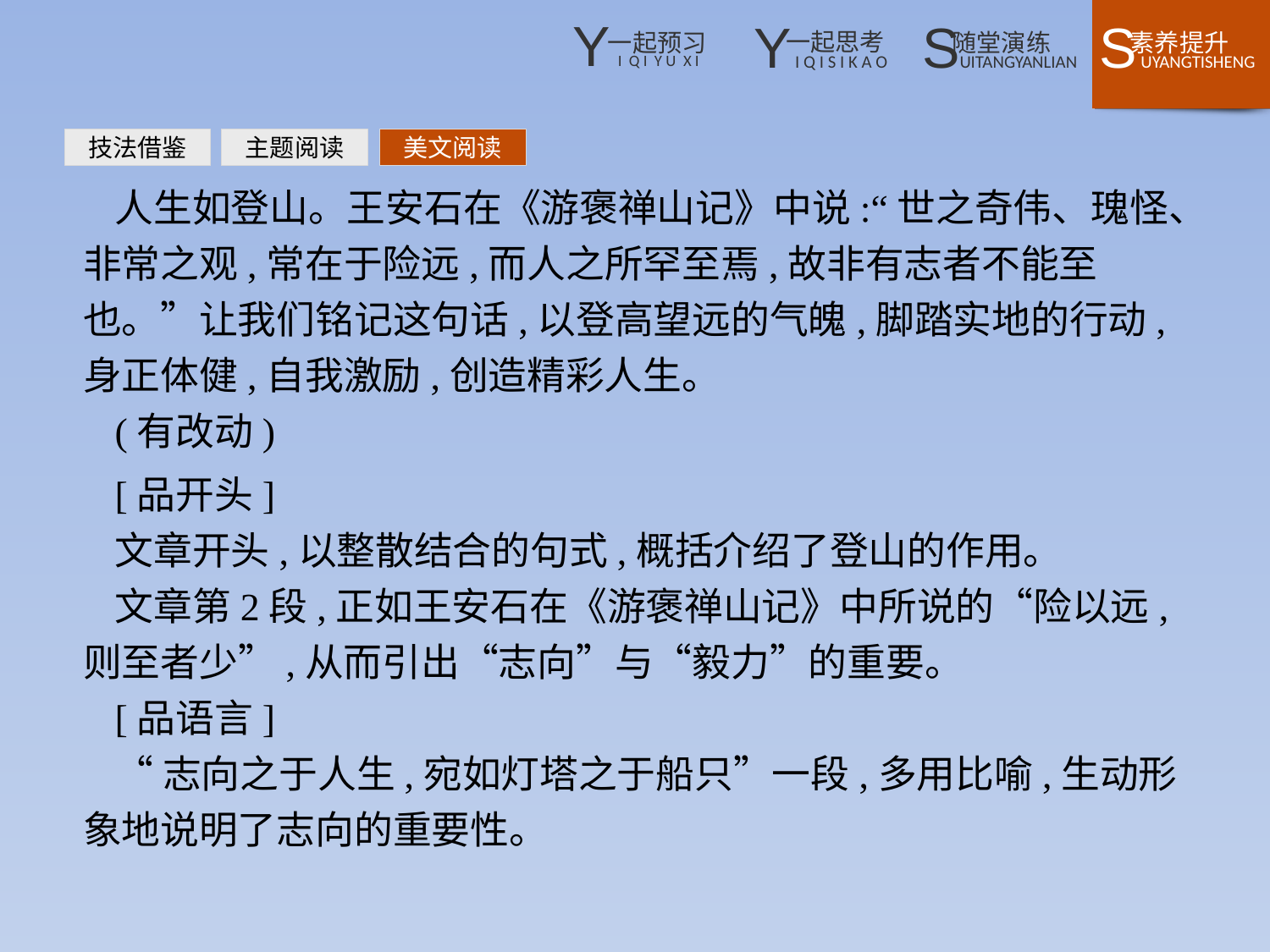

技法借鉴
主题阅读
美文阅读
人生如登山。王安石在《游褒禅山记》中说:“世之奇伟、瑰怪、非常之观,常在于险远,而人之所罕至焉,故非有志者不能至也。”让我们铭记这句话,以登高望远的气魄,脚踏实地的行动,身正体健,自我激励,创造精彩人生。
(有改动)
[品开头]
文章开头,以整散结合的句式,概括介绍了登山的作用。
文章第2段,正如王安石在《游褒禅山记》中所说的“险以远,则至者少”,从而引出“志向”与“毅力”的重要。
[品语言]
“志向之于人生,宛如灯塔之于船只”一段,多用比喻,生动形象地说明了志向的重要性。